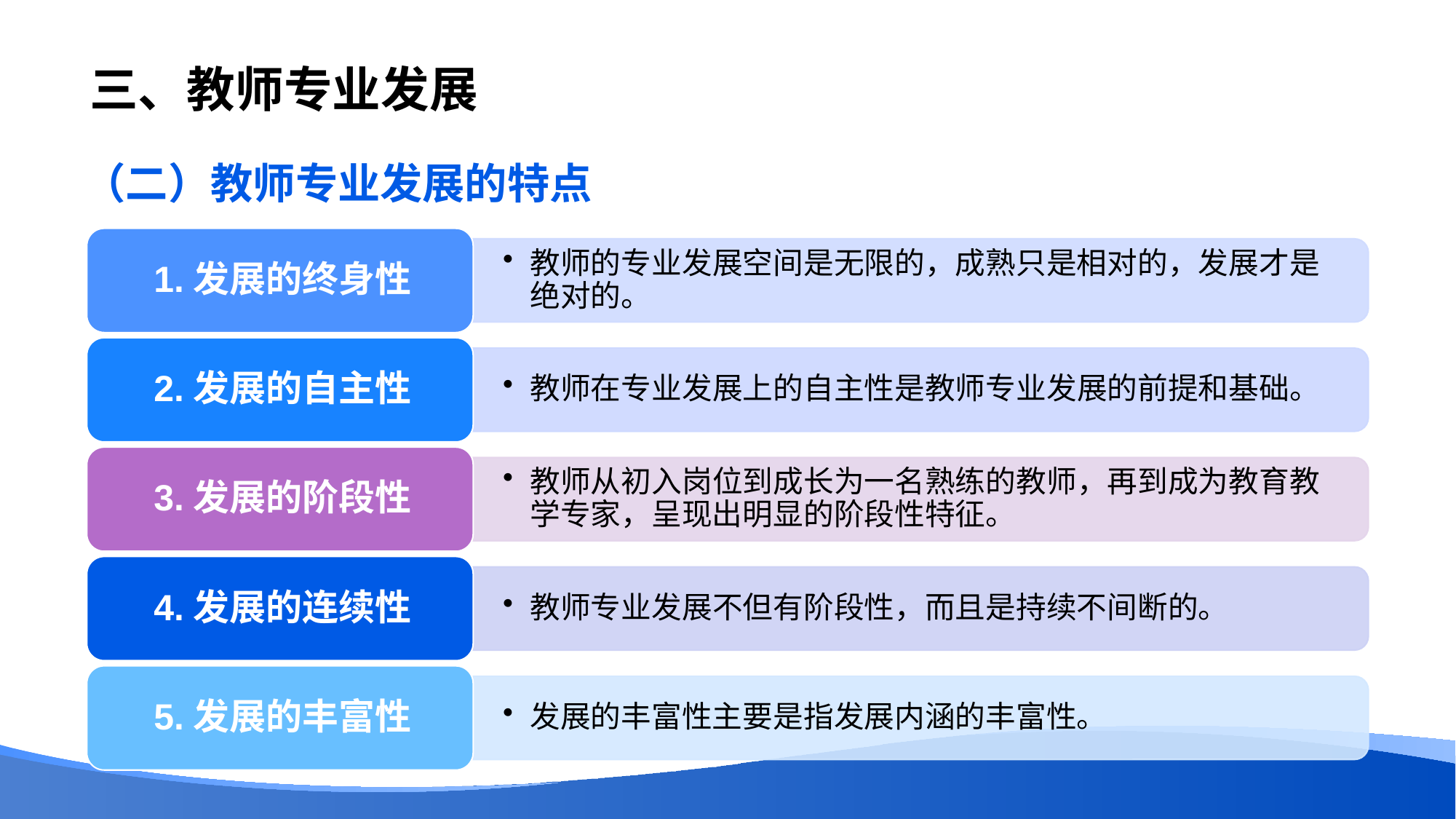

# 三、教师专业发展
（二）教师专业发展的特点
教师的专业发展空间是无限的，成熟只是相对的，发展才是绝对的。
1.发展的终身性
教师在专业发展上的自主性是教师专业发展的前提和基础。
2.发展的自主性
教师从初入岗位到成长为一名熟练的教师，再到成为教育教学专家，呈现出明显的阶段性特征。
3.发展的阶段性
教师专业发展不但有阶段性，而且是持续不间断的。
4.发展的连续性
发展的丰富性主要是指发展内涵的丰富性。
5.发展的丰富性